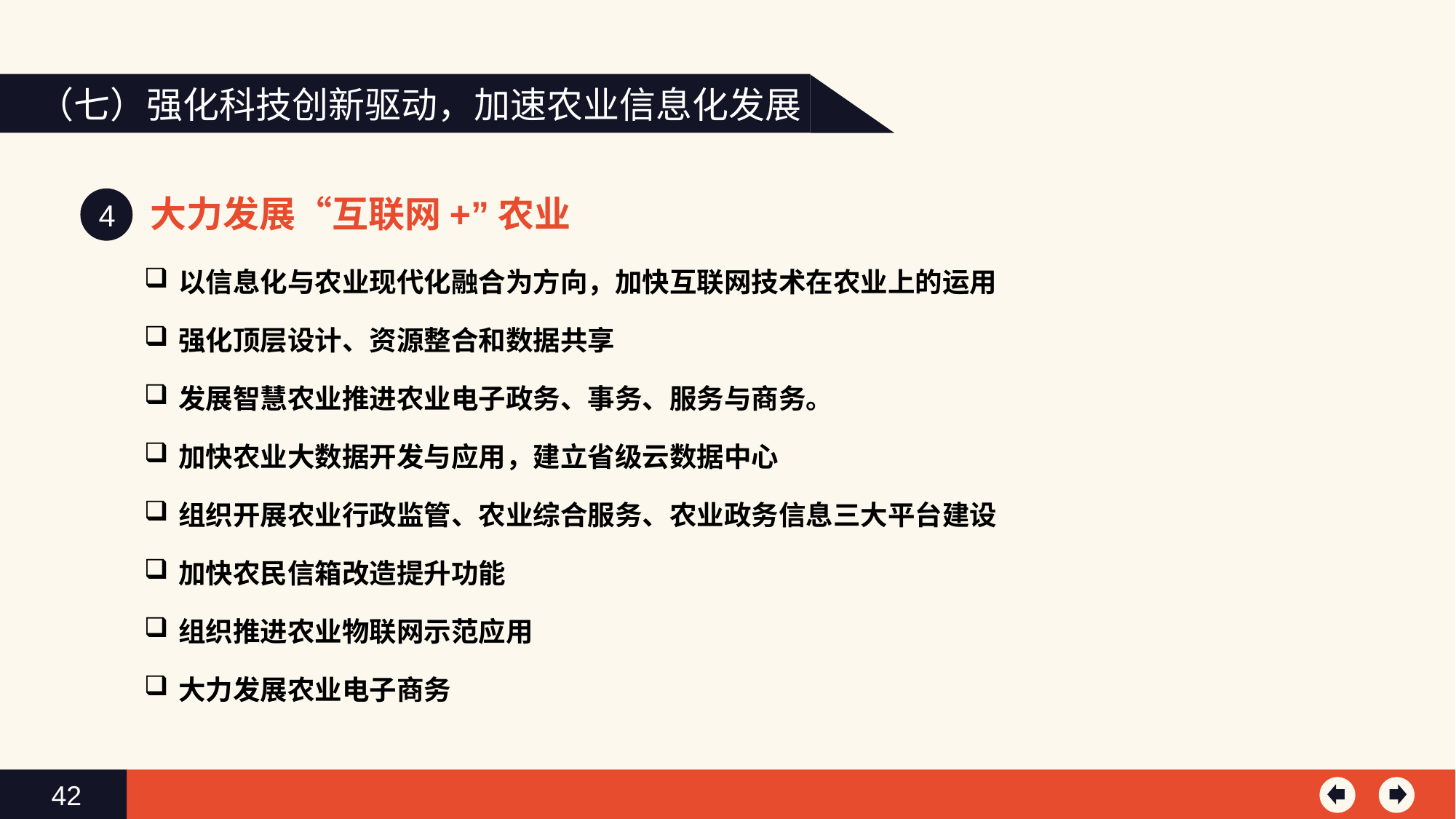

（七）强化科技创新驱动，加速农业信息化发展
大力发展“互联网+”农业
4
以信息化与农业现代化融合为方向，加快互联网技术在农业上的运用
强化顶层设计、资源整合和数据共享
发展智慧农业推进农业电子政务、事务、服务与商务。
加快农业大数据开发与应用，建立省级云数据中心
组织开展农业行政监管、农业综合服务、农业政务信息三大平台建设
加快农民信箱改造提升功能
组织推进农业物联网示范应用
大力发展农业电子商务
42